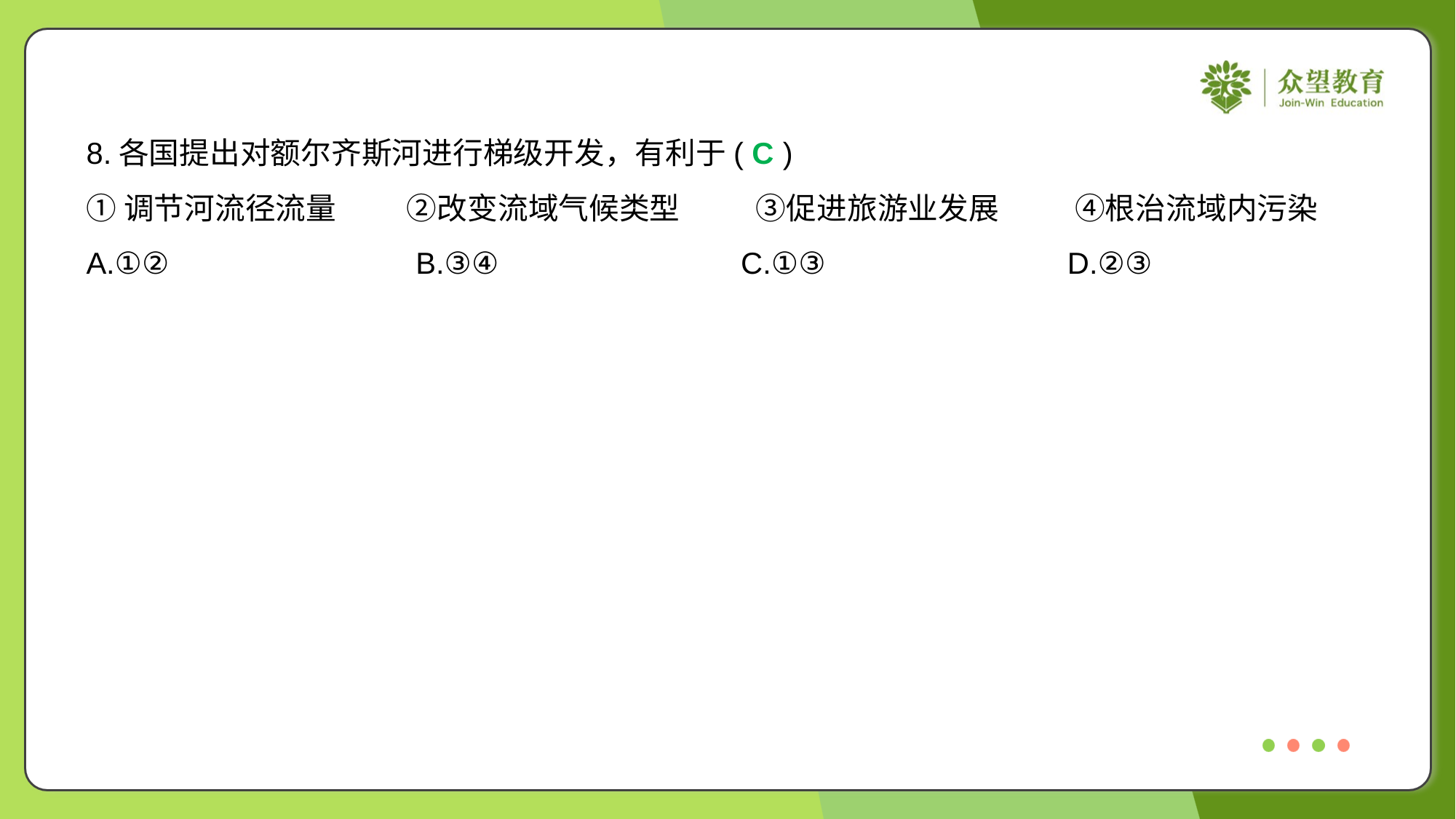

8.各国提出对额尔齐斯河进行梯级开发，有利于(     )
C
①调节河流径流量	②改变流域气候类型	③促进旅游业发展	④根治流域内污染
A.①②	B.③④	C.①③	D.②③